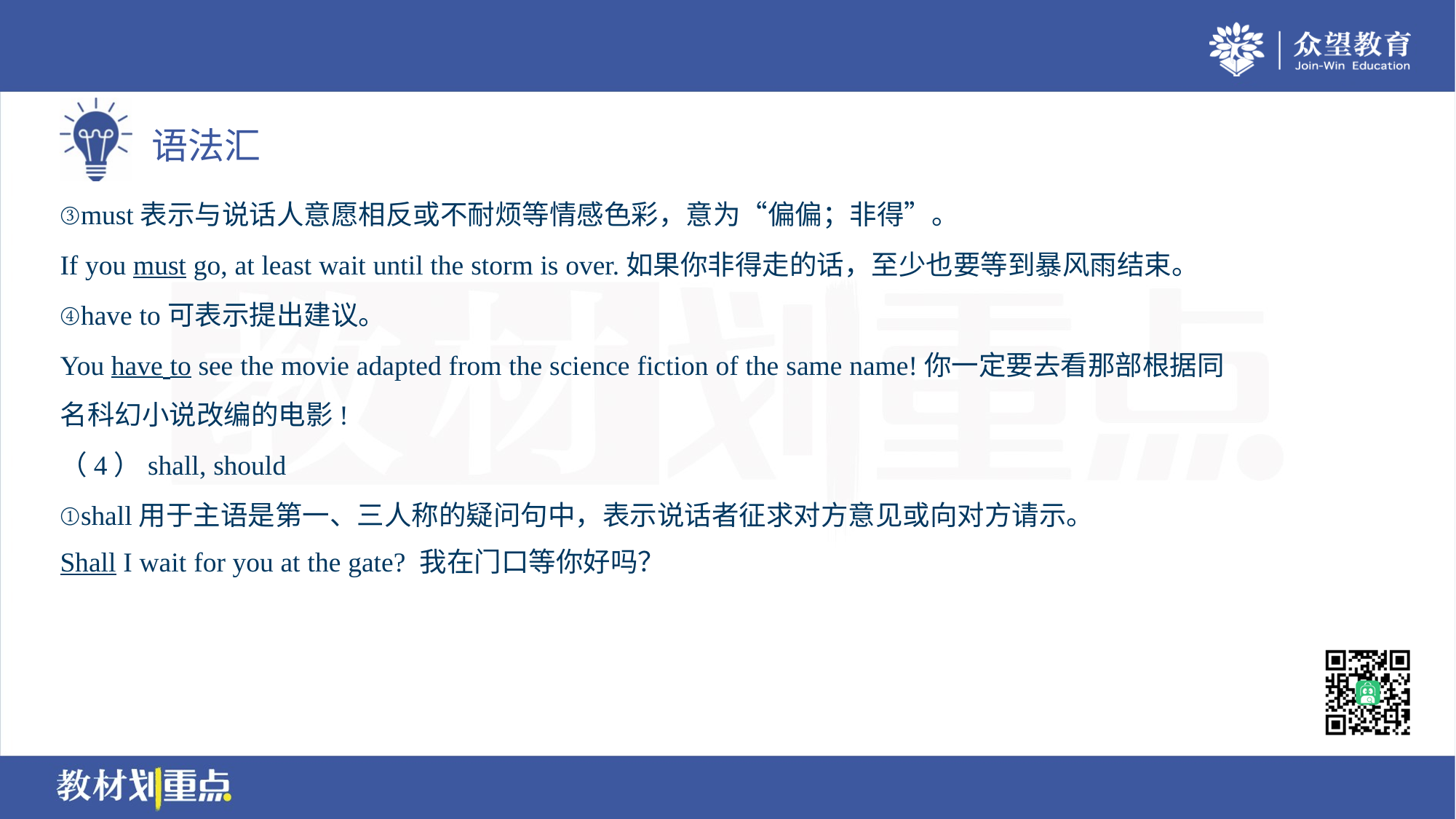

③must表示与说话人意愿相反或不耐烦等情感色彩，意为“偏偏；非得”。
If you must go, at least wait until the storm is over.如果你非得走的话，至少也要等到暴风雨结束。
④have to可表示提出建议。
You have to see the movie adapted from the science fiction of the same name!你一定要去看那部根据同
名科幻小说改编的电影!
（4）shall, should
①shall用于主语是第一、三人称的疑问句中，表示说话者征求对方意见或向对方请示。
Shall I wait for you at the gate? 我在门口等你好吗？